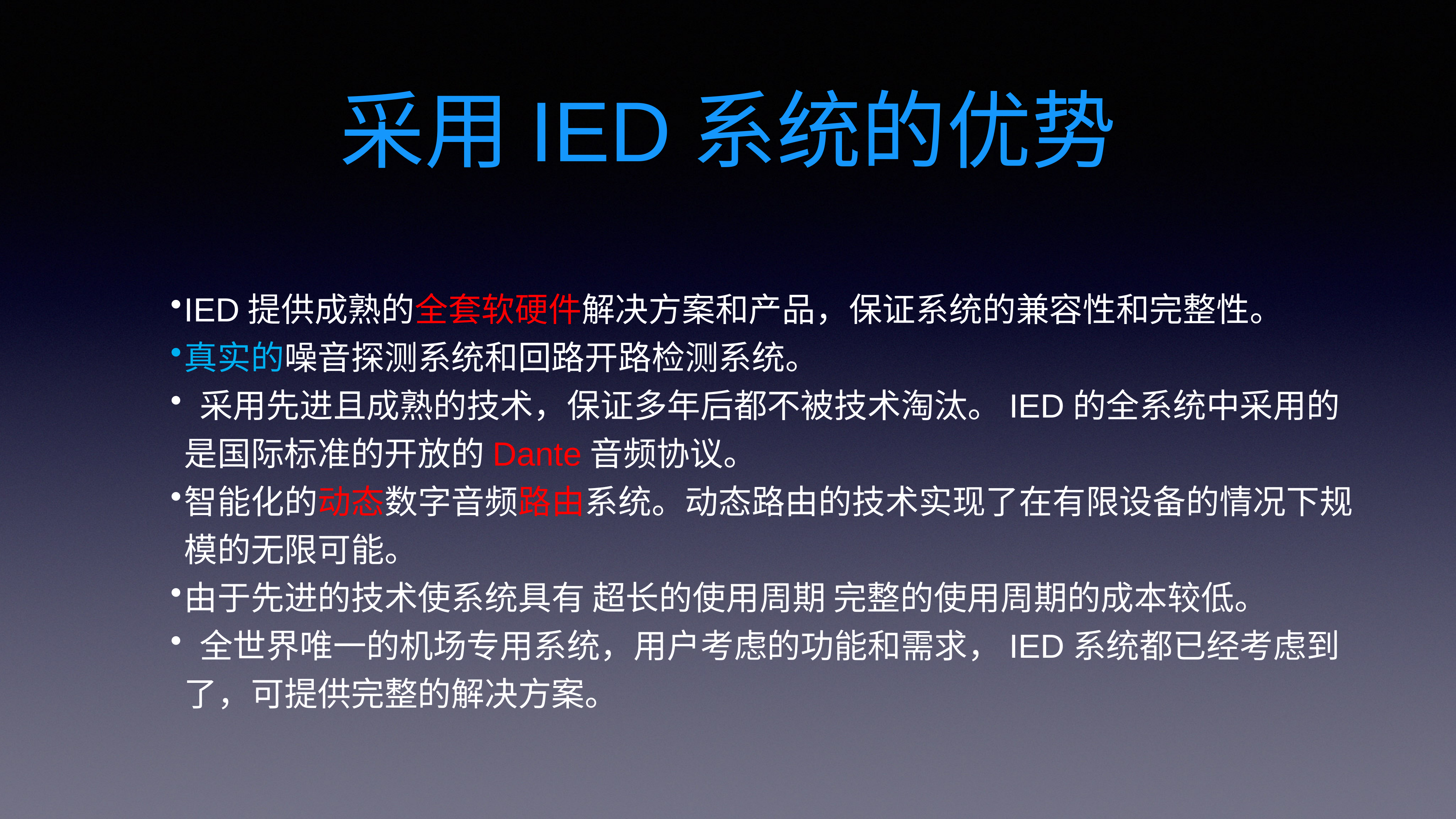

# 采用IED系统的优势
IED提供成熟的全套软硬件解决方案和产品，保证系统的兼容性和完整性。
真实的噪音探测系统和回路开路检测系统。
 采用先进且成熟的技术，保证多年后都不被技术淘汰。IED的全系统中采用的是国际标准的开放的Dante音频协议。
智能化的动态数字音频路由系统。动态路由的技术实现了在有限设备的情况下规模的无限可能。
由于先进的技术使系统具有 超长的使用周期 完整的使用周期的成本较低。
 全世界唯一的机场专用系统，用户考虑的功能和需求，IED系统都已经考虑到了，可提供完整的解决方案。